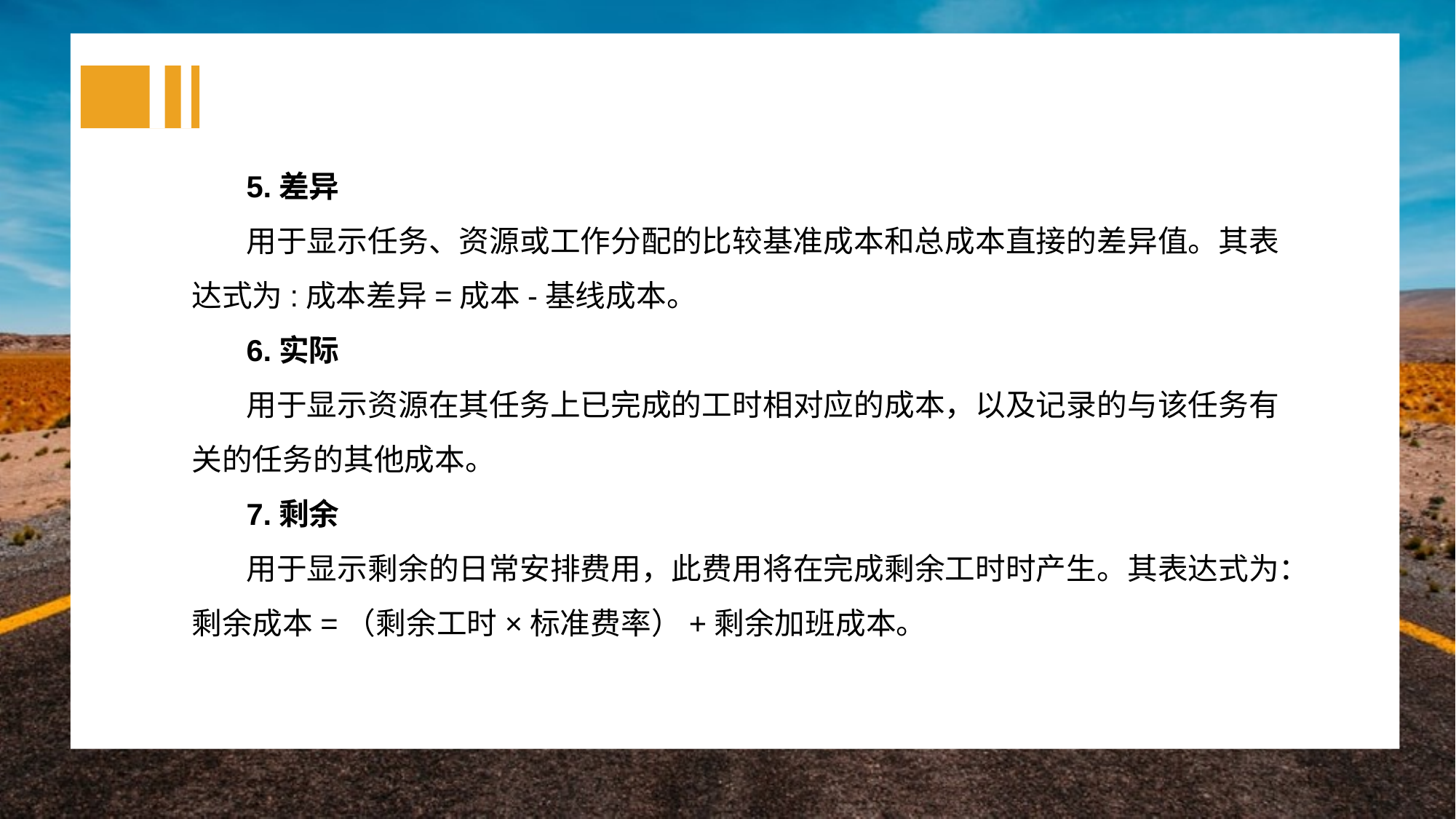

5.差异
用于显示任务、资源或工作分配的比较基准成本和总成本直接的差异值。其表达式为:成本差异=成本-基线成本。
6.实际
用于显示资源在其任务上已完成的工时相对应的成本，以及记录的与该任务有关的任务的其他成本。
7.剩余
用于显示剩余的日常安排费用，此费用将在完成剩余工时时产生。其表达式为：剩余成本=（剩余工时×标准费率）+剩余加班成本。